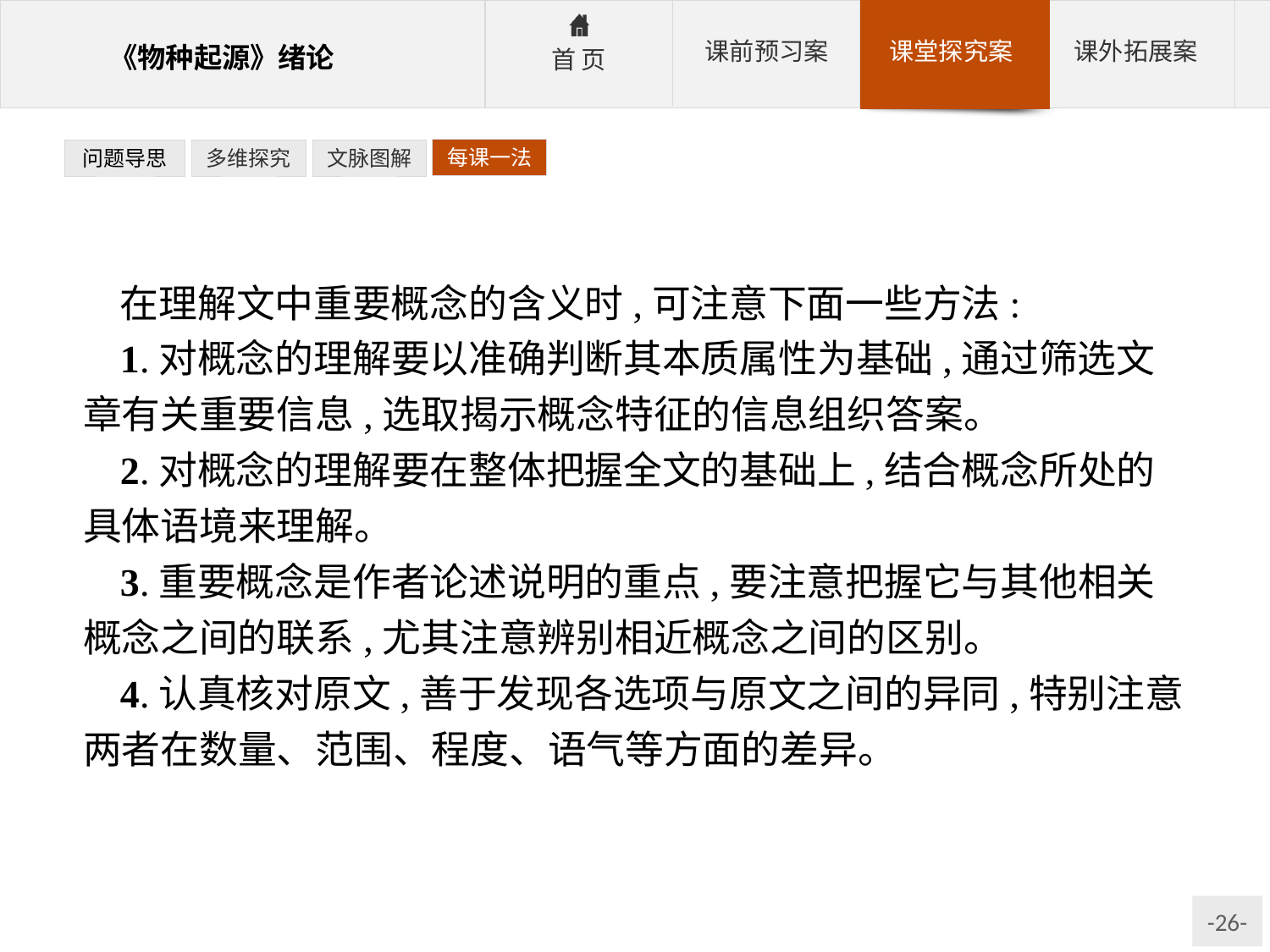

每课一法
问题导思
多维探究
文脉图解
在理解文中重要概念的含义时,可注意下面一些方法:
1.对概念的理解要以准确判断其本质属性为基础,通过筛选文章有关重要信息,选取揭示概念特征的信息组织答案。
2.对概念的理解要在整体把握全文的基础上,结合概念所处的具体语境来理解。
3.重要概念是作者论述说明的重点,要注意把握它与其他相关概念之间的联系,尤其注意辨别相近概念之间的区别。
4.认真核对原文,善于发现各选项与原文之间的异同,特别注意两者在数量、范围、程度、语气等方面的差异。